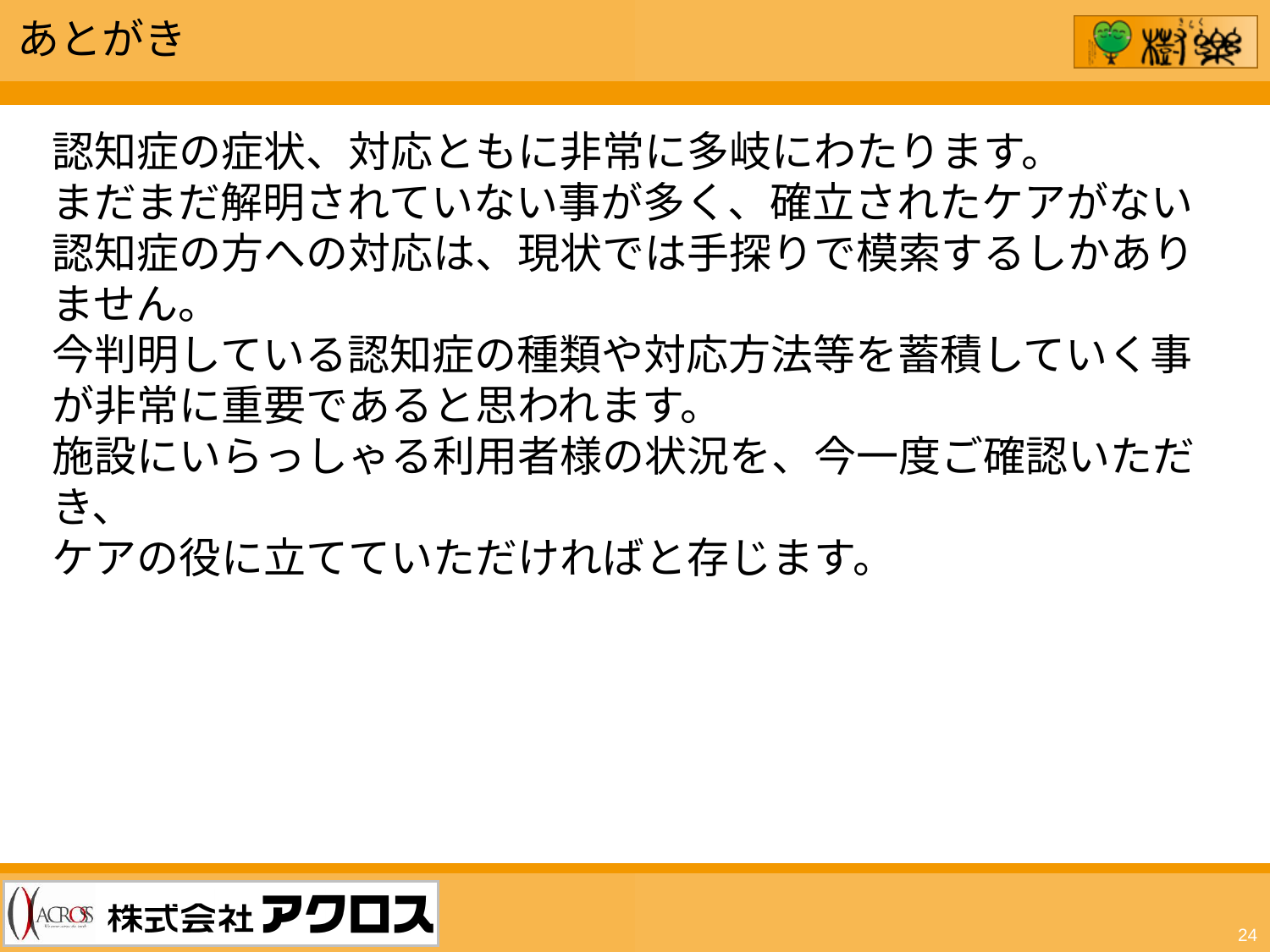

あとがき
認知症の症状、対応ともに非常に多岐にわたります。
まだまだ解明されていない事が多く、確立されたケアがない認知症の方への対応は、現状では手探りで模索するしかありません。
今判明している認知症の種類や対応方法等を蓄積していく事が非常に重要であると思われます。
施設にいらっしゃる利用者様の状況を、今一度ご確認いただき、
ケアの役に立てていただければと存じます。

24